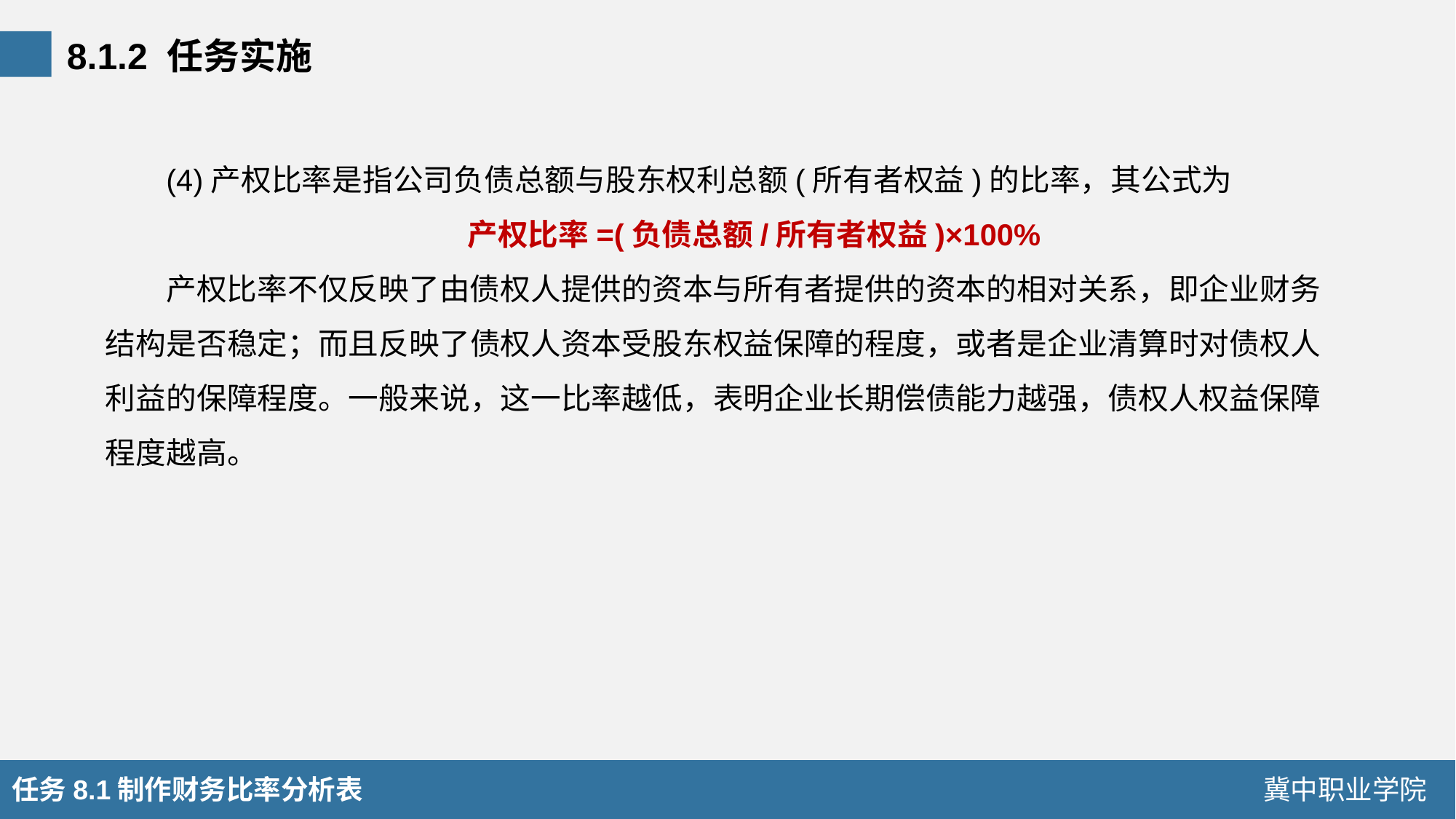

8.1.2 任务实施
(4)产权比率是指公司负债总额与股东权利总额(所有者权益)的比率，其公式为
产权比率=(负债总额/所有者权益)×100%
产权比率不仅反映了由债权人提供的资本与所有者提供的资本的相对关系，即企业财务结构是否稳定；而且反映了债权人资本受股东权益保障的程度，或者是企业清算时对债权人利益的保障程度。一般来说，这一比率越低，表明企业长期偿债能力越强，债权人权益保障程度越高。

任务8.1制作财务比率分析表
冀中职业学院